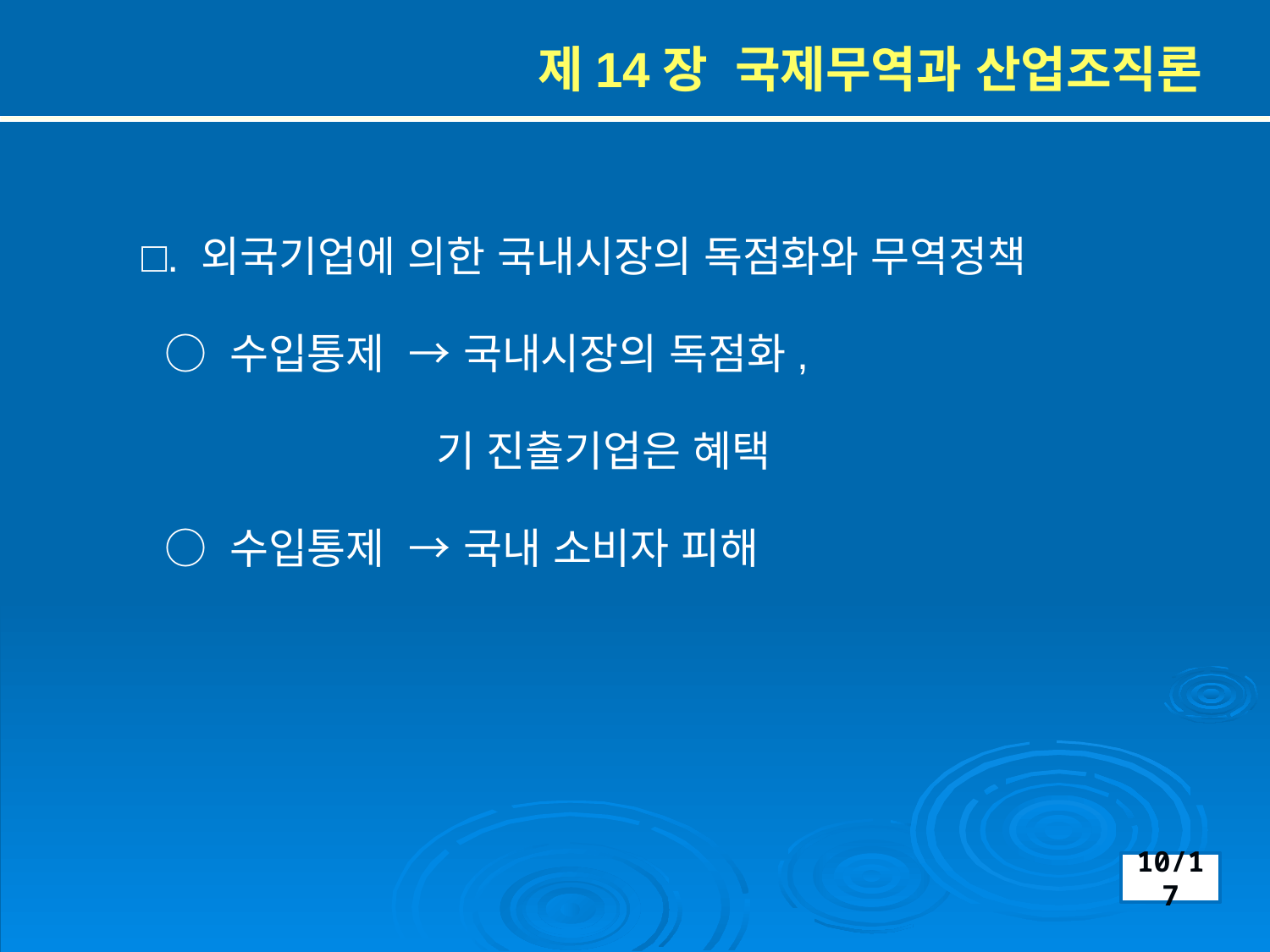

제14장  국제무역과 산업조직론

□. 외국기업에 의한 국내시장의 독점화와 무역정책
  ○ 수입통제  → 국내시장의 독점화,
                        기 진출기업은 혜택
  ○ 수입통제  → 국내 소비자 피해
10/17